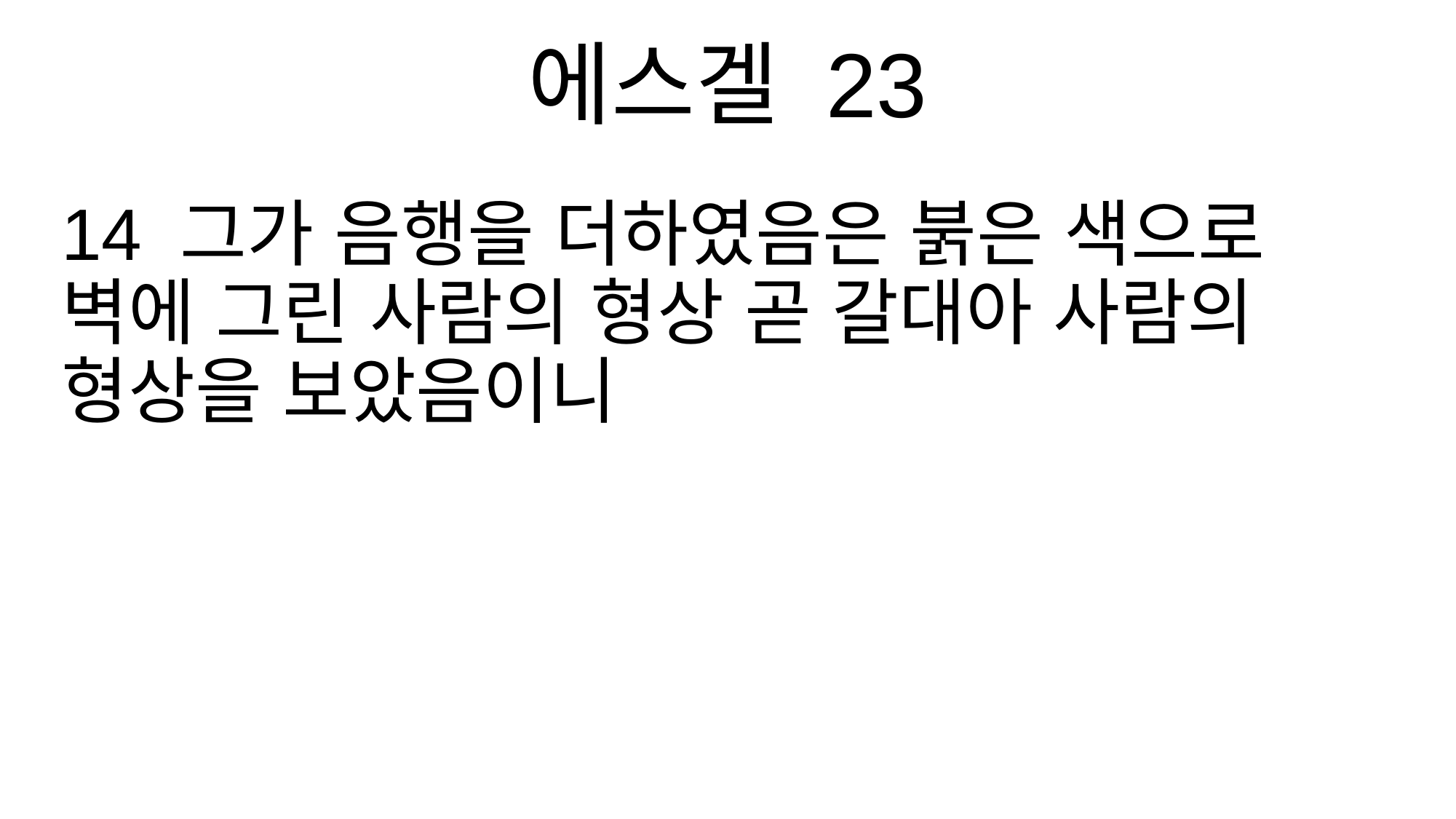

에스겔 23
14 그가 음행을 더하였음은 붉은 색으로 벽에 그린 사람의 형상 곧 갈대아 사람의 형상을 보았음이니